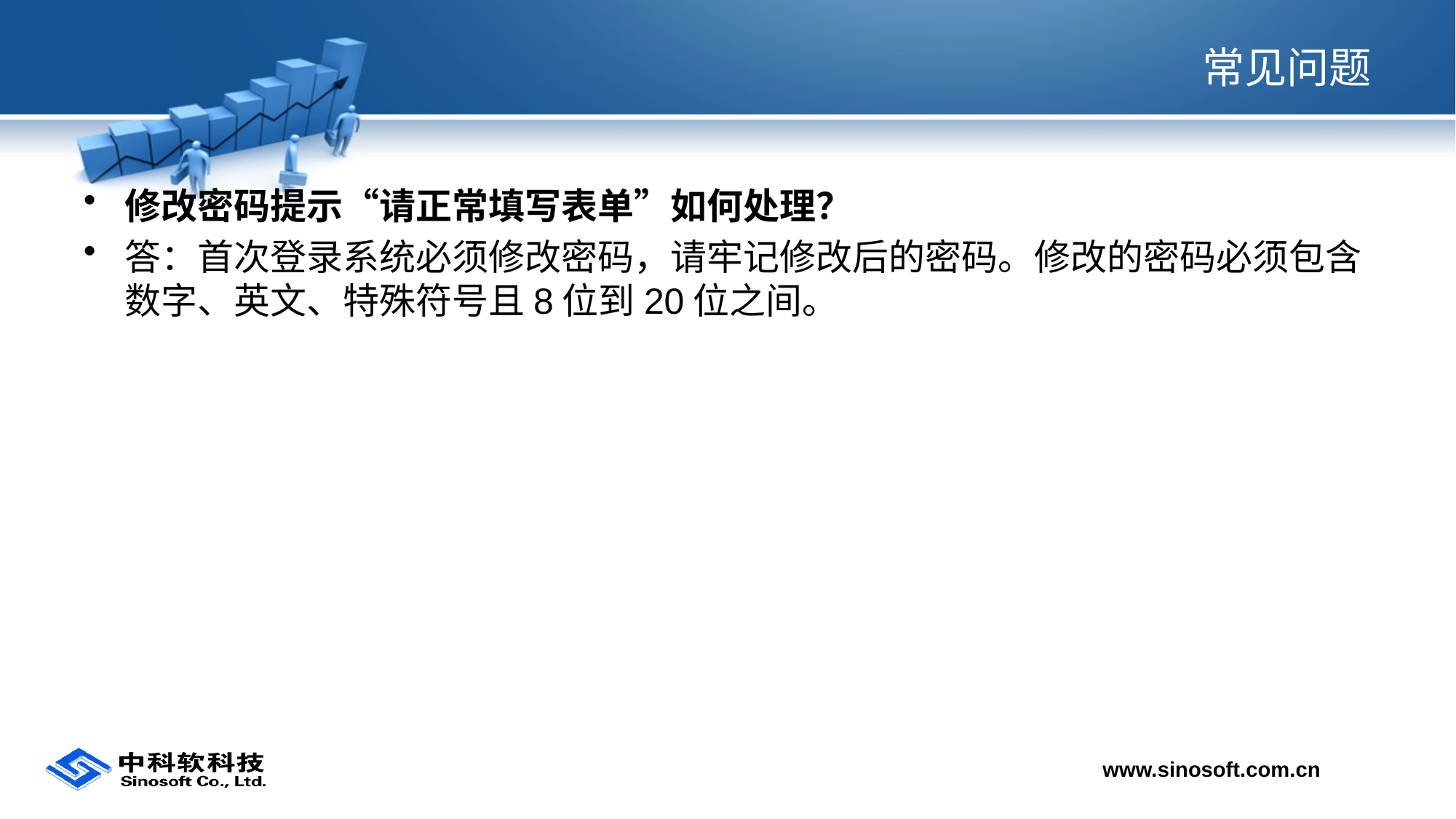

# 常见问题
修改密码提示“请正常填写表单”如何处理？
答：首次登录系统必须修改密码，请牢记修改后的密码。修改的密码必须包含数字、英文、特殊符号且8位到20位之间。